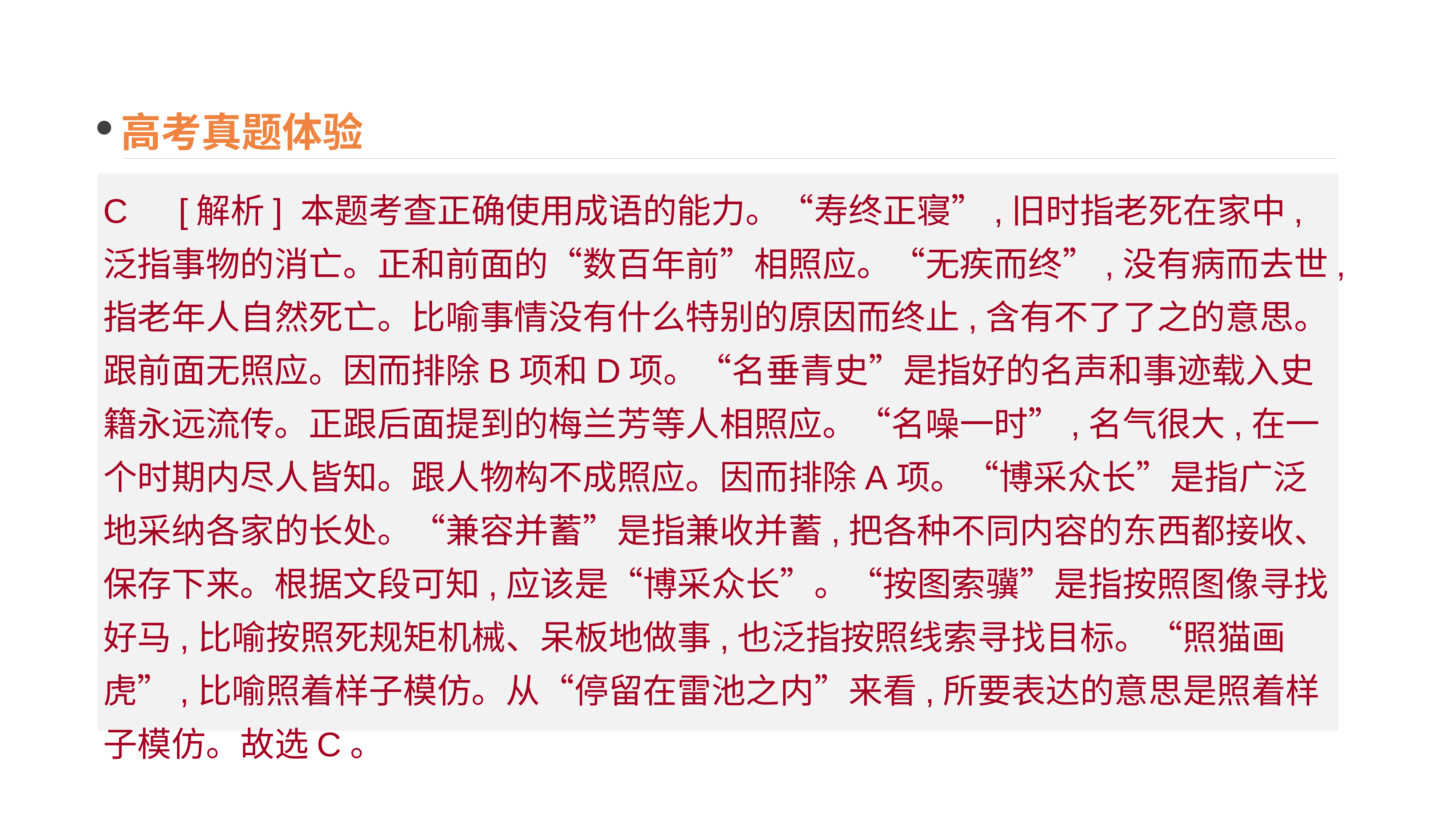

高考真题体验

C　[解析] 本题考查正确使用成语的能力。“寿终正寝”,旧时指老死在家中,泛指事物的消亡。正和前面的“数百年前”相照应。“无疾而终”,没有病而去世,指老年人自然死亡。比喻事情没有什么特别的原因而终止,含有不了了之的意思。跟前面无照应。因而排除B项和D项。“名垂青史”是指好的名声和事迹载入史籍永远流传。正跟后面提到的梅兰芳等人相照应。“名噪一时”,名气很大,在一个时期内尽人皆知。跟人物构不成照应。因而排除A项。“博采众长”是指广泛地采纳各家的长处。“兼容并蓄”是指兼收并蓄,把各种不同内容的东西都接收、保存下来。根据文段可知,应该是“博采众长”。“按图索骥”是指按照图像寻找好马,比喻按照死规矩机械、呆板地做事,也泛指按照线索寻找目标。“照猫画虎”,比喻照着样子模仿。从“停留在雷池之内”来看,所要表达的意思是照着样子模仿。故选C。